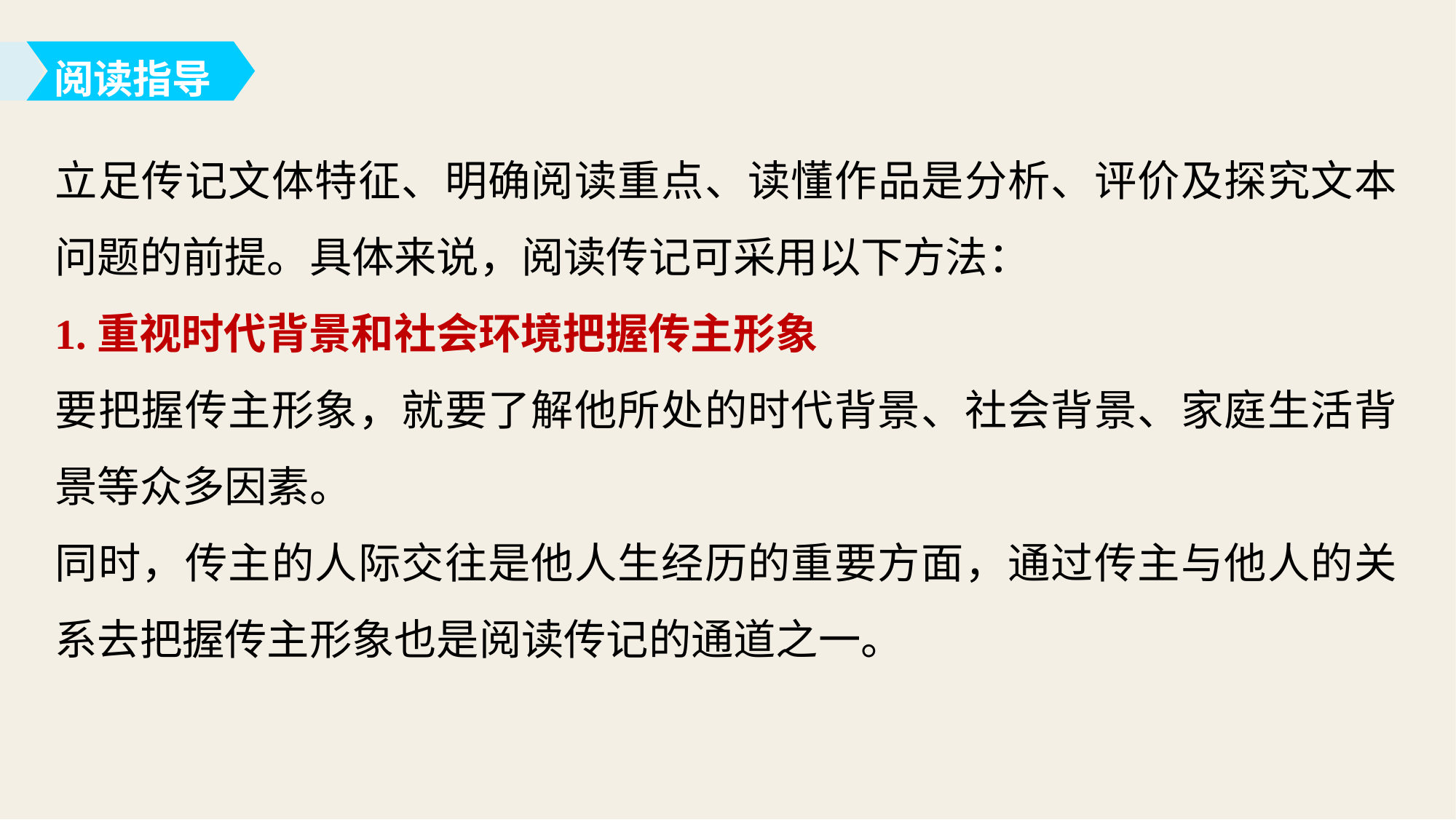

阅读指导

立足传记文体特征、明确阅读重点、读懂作品是分析、评价及探究文本问题的前提。具体来说，阅读传记可采用以下方法：
1.重视时代背景和社会环境把握传主形象
要把握传主形象，就要了解他所处的时代背景、社会背景、家庭生活背景等众多因素。
同时，传主的人际交往是他人生经历的重要方面，通过传主与他人的关系去把握传主形象也是阅读传记的通道之一。